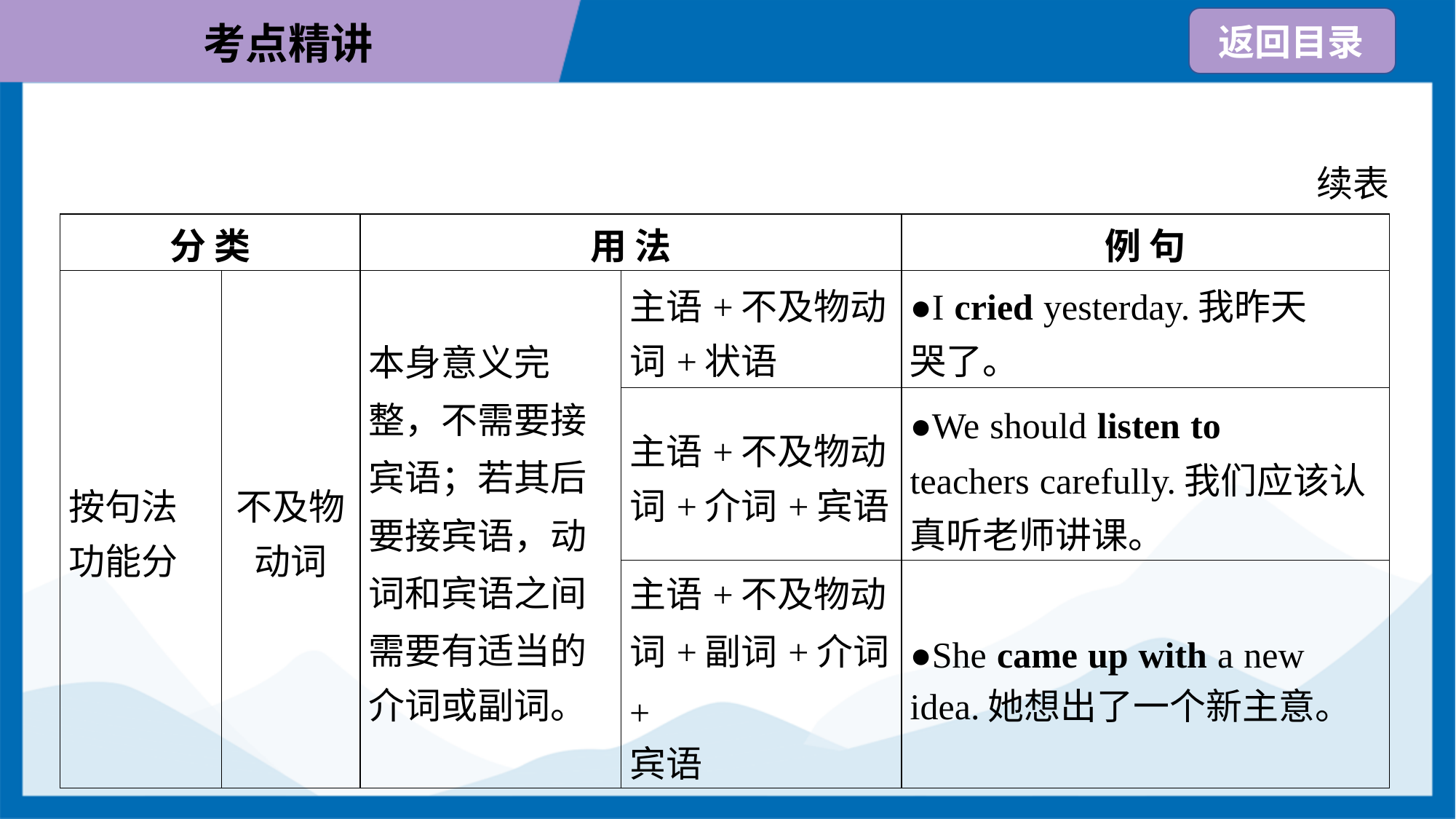

续表
| 分 类 |  | 用 法 |  | 例 句 |
| --- | --- | --- | --- | --- |
| 按句法 功能分 | 不及物 动词 | 本身意义完 整，不需要接 宾语；若其后 要接宾语，动 词和宾语之间 需要有适当的 介词或副词。 | 主语+不及物动 词+状语 | ●I cried yesterday.我昨天 哭了。 |
|  |  |  | 主语+不及物动 词+介词+宾语 | ●We should listen to teachers carefully.我们应该认 真听老师讲课。 |
|  |  |  | 主语+不及物动 词+副词+介词+ 宾语 | ●She came up with a new idea.她想出了一个新主意。 |